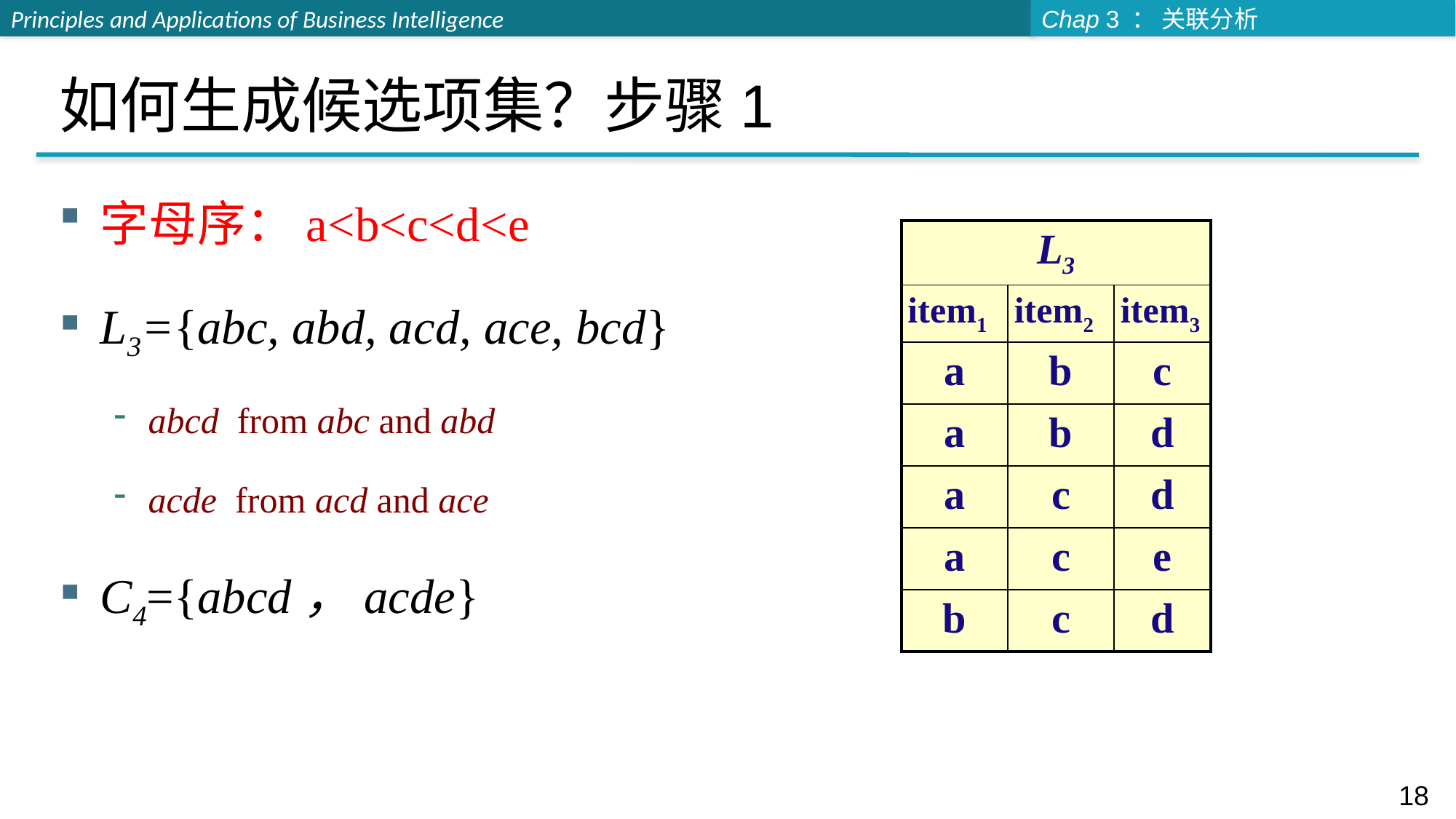

# 如何生成候选项集？步骤1
字母序：a<b<c<d<e
L3={abc, abd, acd, ace, bcd}
abcd  from abc and abd
acde  from acd and ace
C4={abcd，acde}
| L3 |  |  |
| --- | --- | --- |
| item1 | item2 | item3 |
| a | b | c |
| a | b | d |
| a | c | d |
| a | c | e |
| b | c | d |